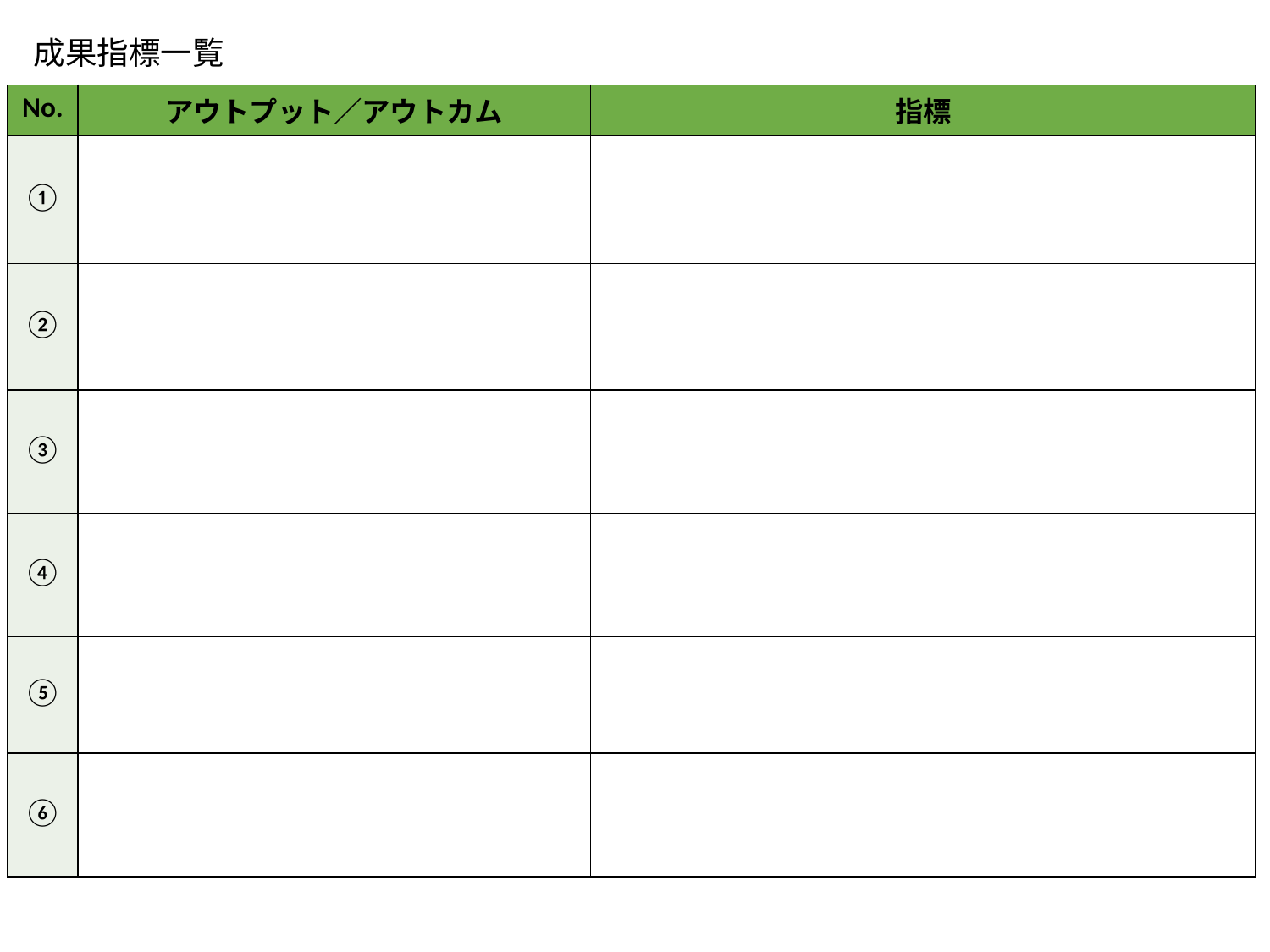

成果指標一覧
| No. | アウトプット／アウトカム | 指標 |
| --- | --- | --- |
| ① |  |  |
| ② |  |  |
| ③ |  |  |
| ④ |  |  |
| ⑤ |  |  |
| ⑥ |  |  |